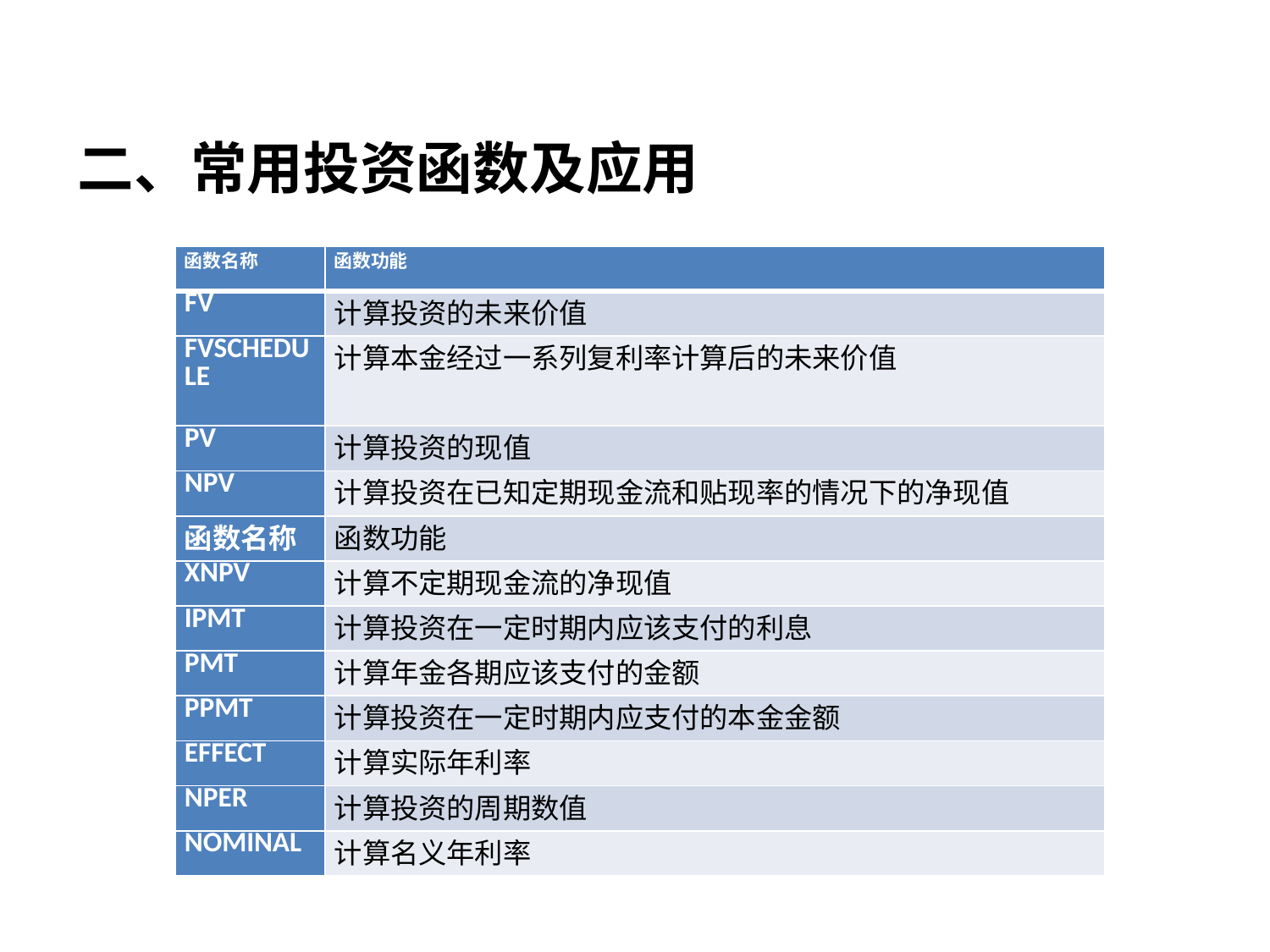

二、常用投资函数及应用

| 函数名称 | 函数功能 |
| --- | --- |
| FV | 计算投资的未来价值 |
| FVSCHEDULE | 计算本金经过一系列复利率计算后的未来价值 |
| PV | 计算投资的现值 |
| NPV | 计算投资在已知定期现金流和贴现率的情况下的净现值 |
| 函数名称 | 函数功能 |
| XNPV | 计算不定期现金流的净现值 |
| IPMT | 计算投资在一定时期内应该支付的利息 |
| PMT | 计算年金各期应该支付的金额 |
| PPMT | 计算投资在一定时期内应支付的本金金额 |
| EFFECT | 计算实际年利率 |
| NPER | 计算投资的周期数值 |
| NOMINAL | 计算名义年利率 |